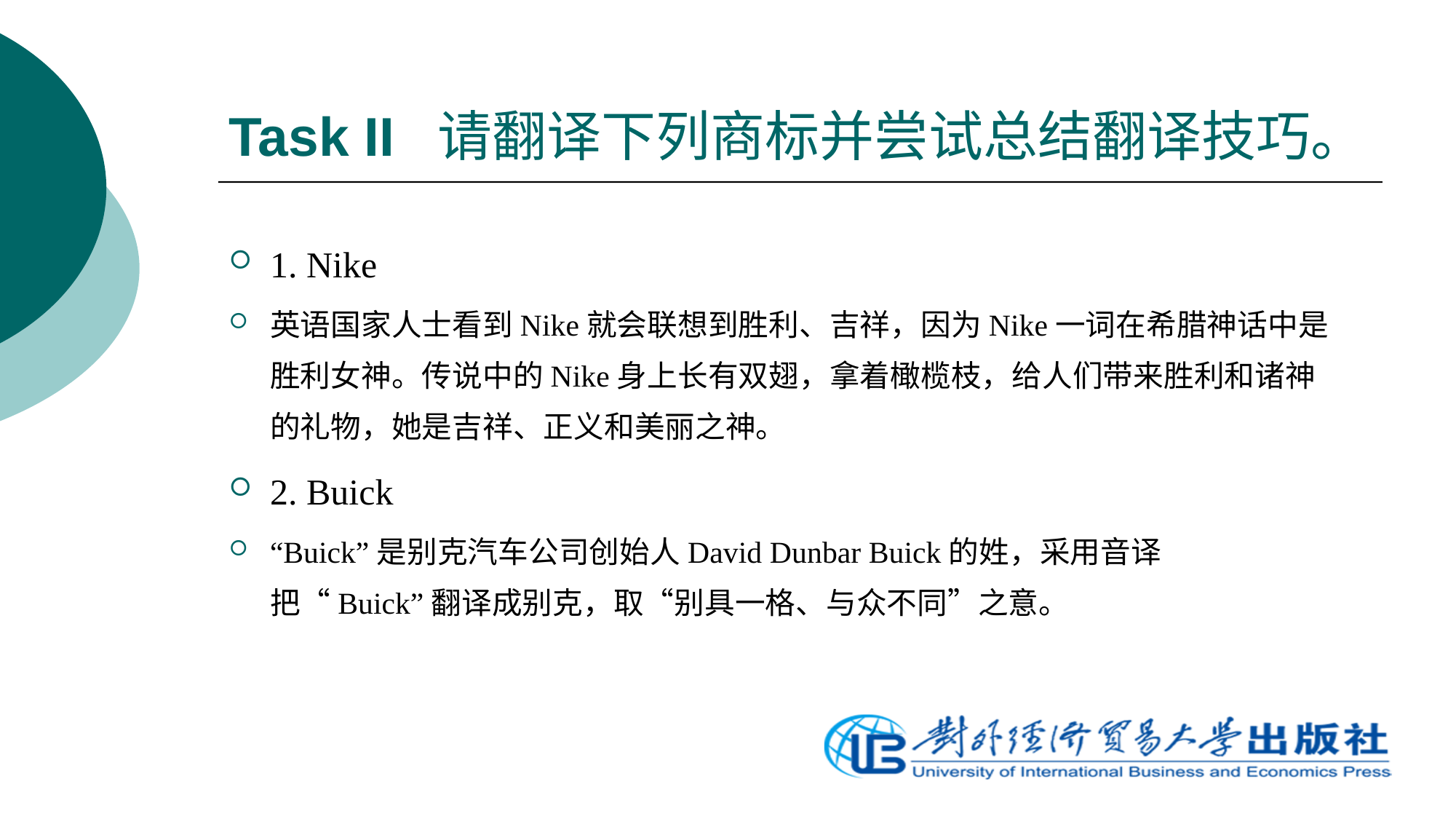

# Task II  请翻译下列商标并尝试总结翻译技巧。
1. Nike
英语国家人士看到Nike就会联想到胜利、吉祥，因为Nike一词在希腊神话中是胜利女神。传说中的Nike身上长有双翅，拿着橄榄枝，给人们带来胜利和诸神的礼物，她是吉祥、正义和美丽之神。
2. Buick
“Buick”是别克汽车公司创始人David Dunbar Buick的姓，采用音译把“Buick”翻译成别克，取“别具一格、与众不同”之意。